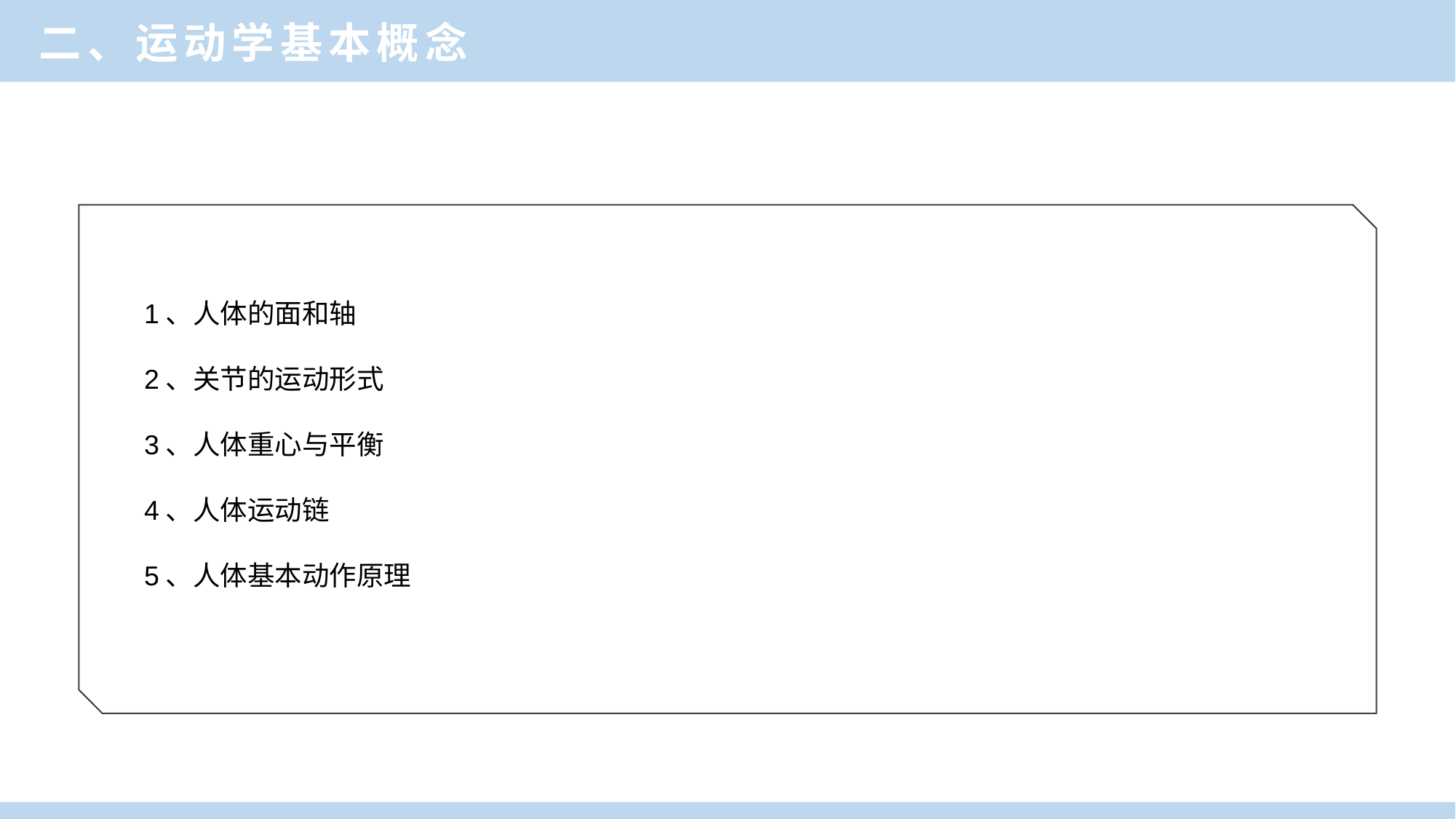

二、运动学基本概念

1、人体的面和轴
2、关节的运动形式
3、人体重心与平衡
4、人体运动链
5、人体基本动作原理